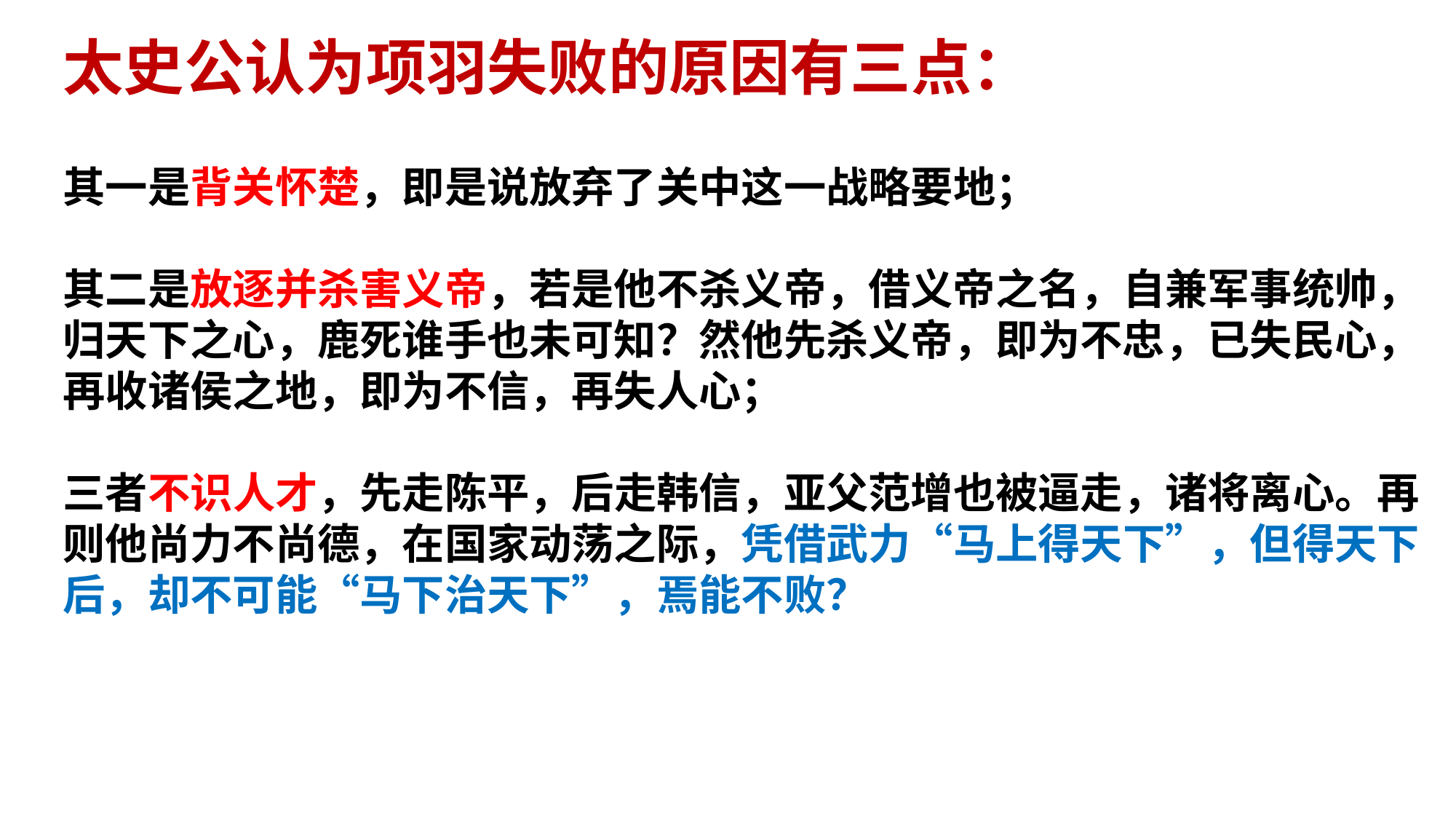

太史公认为项羽失败的原因有三点：

其一是背关怀楚，即是说放弃了关中这一战略要地；

其二是放逐并杀害义帝，若是他不杀义帝，借义帝之名，自兼军事统帅，归天下之心，鹿死谁手也未可知？然他先杀义帝，即为不忠，已失民心，再收诸侯之地，即为不信，再失人心；

三者不识人才，先走陈平，后走韩信，亚父范增也被逼走，诸将离心。再则他尚力不尚德，在国家动荡之际，凭借武力“马上得天下”，但得天下后，却不可能“马下治天下”，焉能不败？